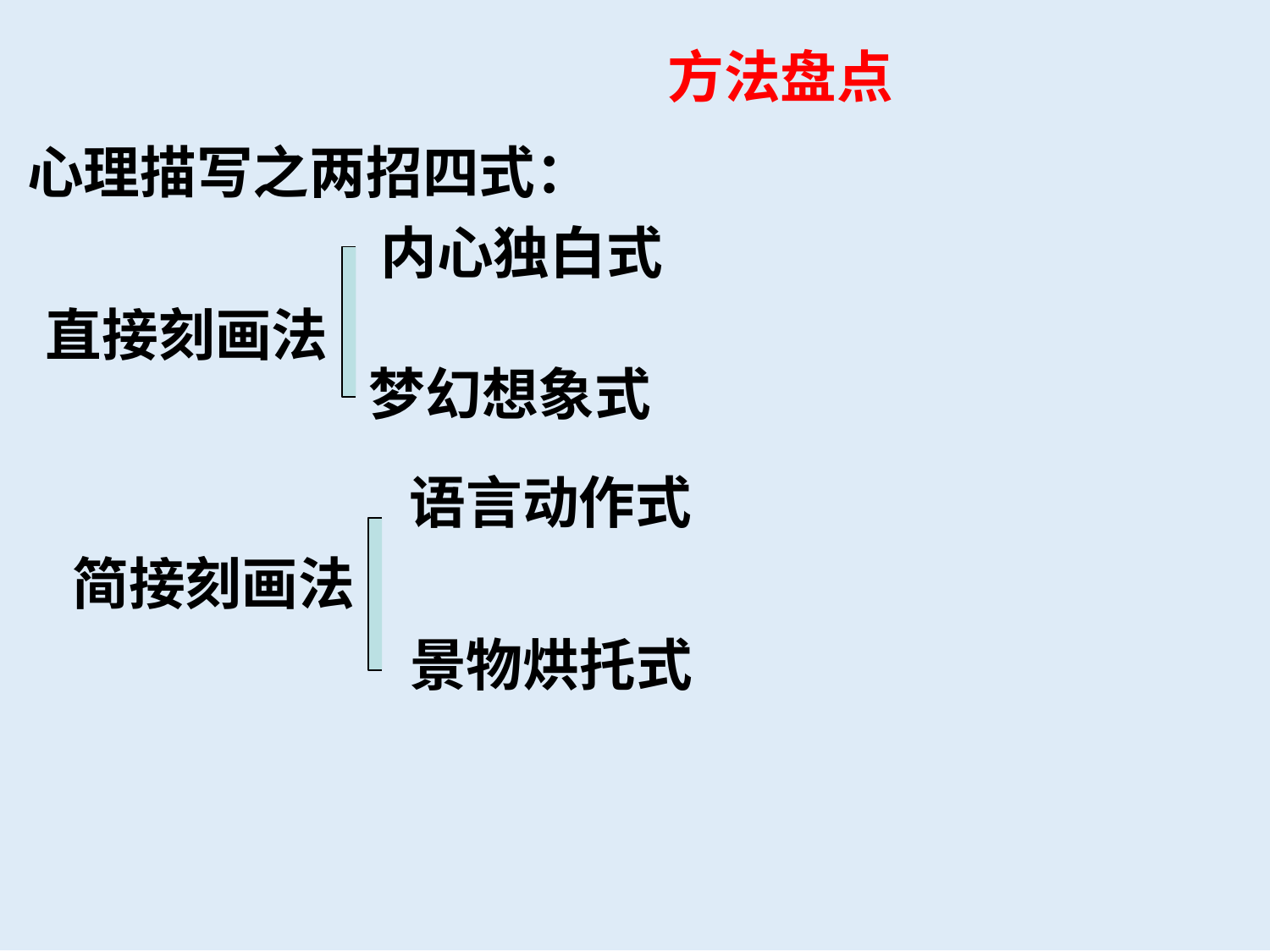

方法盘点
心理描写之两招四式：
内心独白式

直接刻画法
梦幻想象式
语言动作式

简接刻画法
景物烘托式